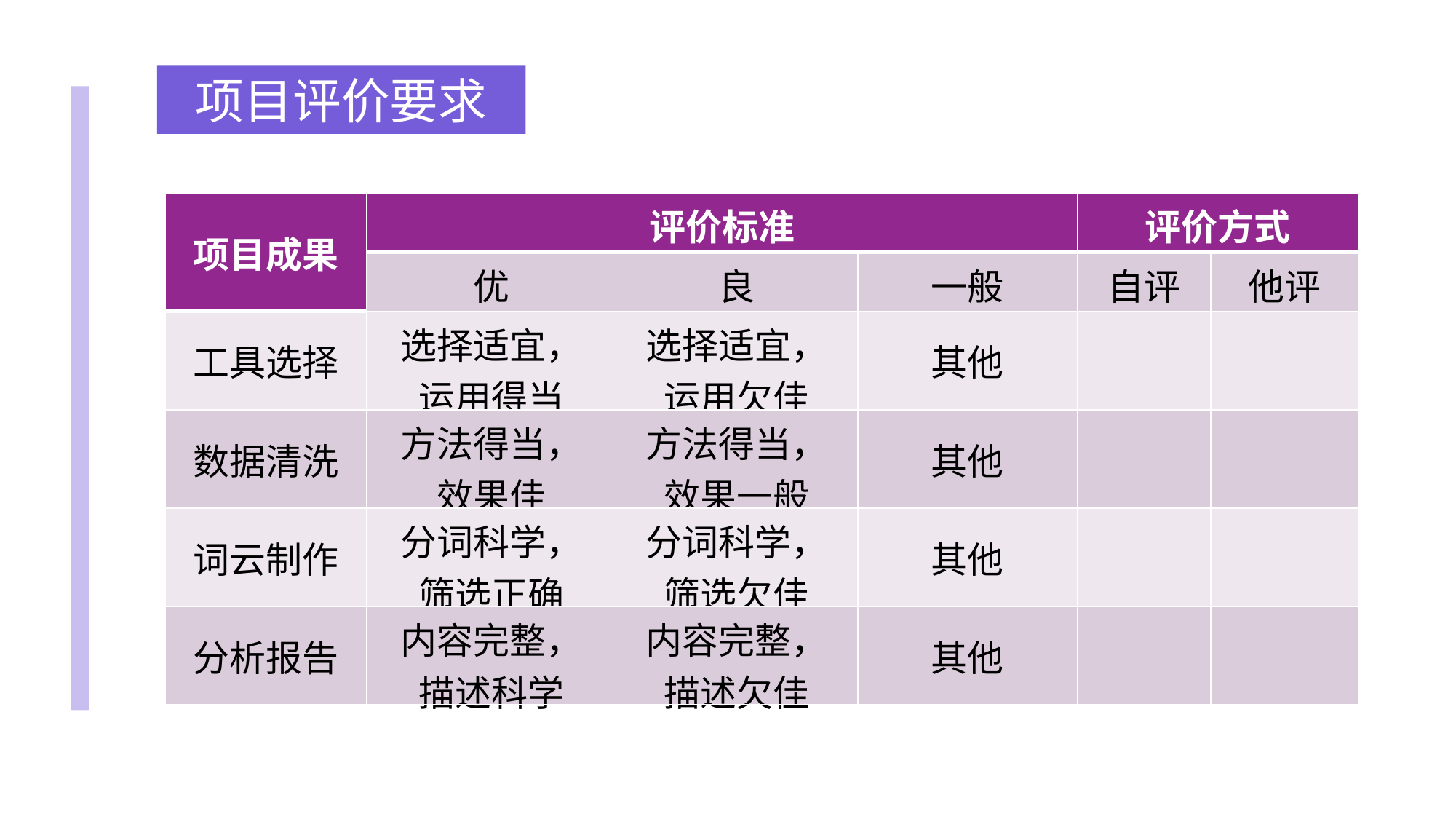

项目评价要求

| 项目成果 | 评价标准 |  |  | 评价方式 |  |
| --- | --- | --- | --- | --- | --- |
|  | 优 | 良 | 一般 | 自评 | 他评 |
| 工具选择 | 选择适宜， 运用得当 | 选择适宜， 运用欠佳 | 其他 |  |  |
| 数据清洗 | 方法得当， 效果佳 | 方法得当， 效果一般 | 其他 |  |  |
| 词云制作 | 分词科学， 筛选正确 | 分词科学， 筛选欠佳 | 其他 |  |  |
| 分析报告 | 内容完整， 描述科学 | 内容完整， 描述欠佳 | 其他 |  |  |